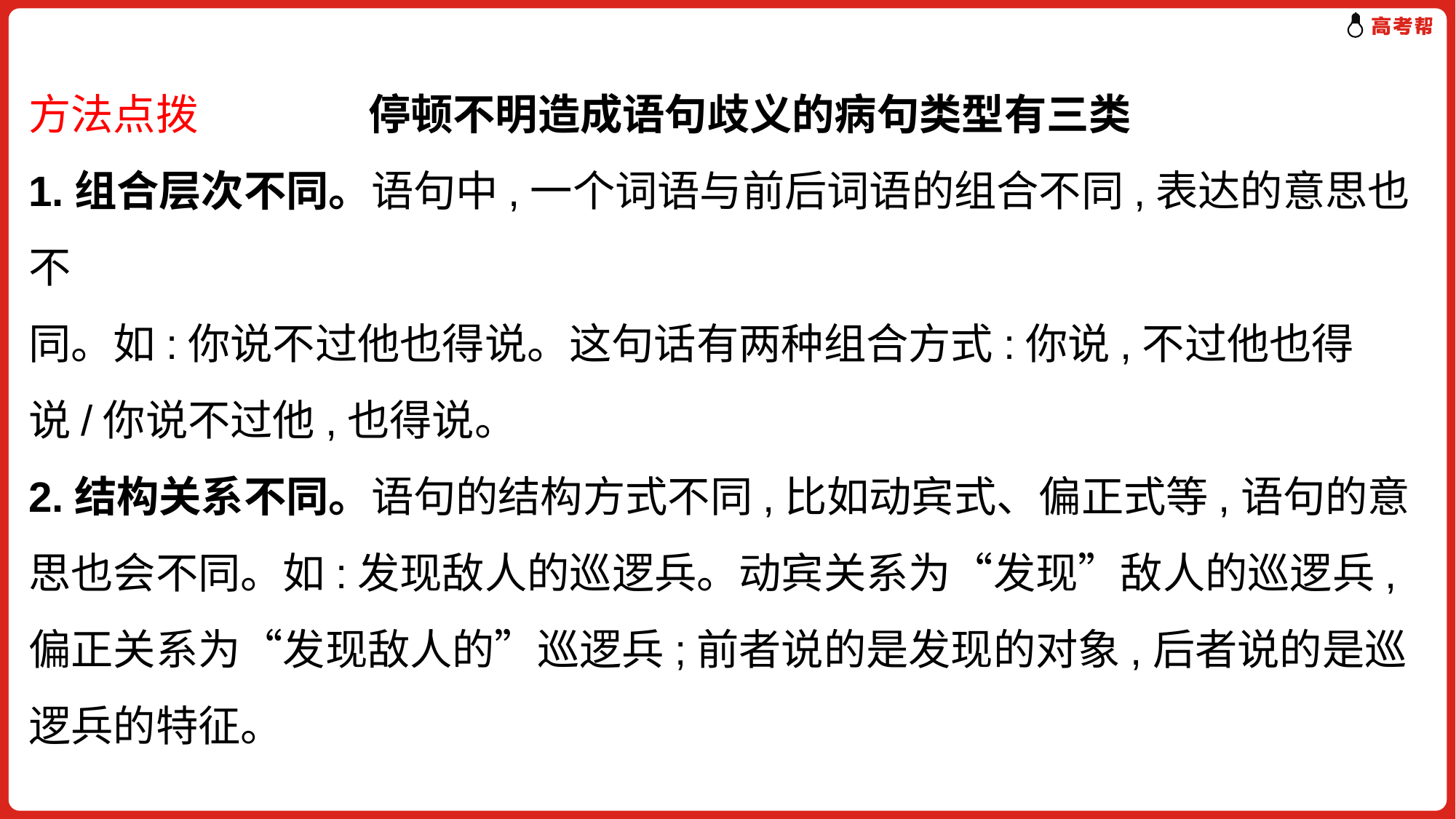

方法点拨                  停顿不明造成语句歧义的病句类型有三类
1.组合层次不同。语句中,一个词语与前后词语的组合不同,表达的意思也不
同。如:你说不过他也得说。这句话有两种组合方式:你说,不过他也得说/你说不过他,也得说。
2.结构关系不同。语句的结构方式不同,比如动宾式、偏正式等,语句的意思也会不同。如:发现敌人的巡逻兵。动宾关系为“发现”敌人的巡逻兵,偏正关系为“发现敌人的”巡逻兵;前者说的是发现的对象,后者说的是巡逻兵的特征。